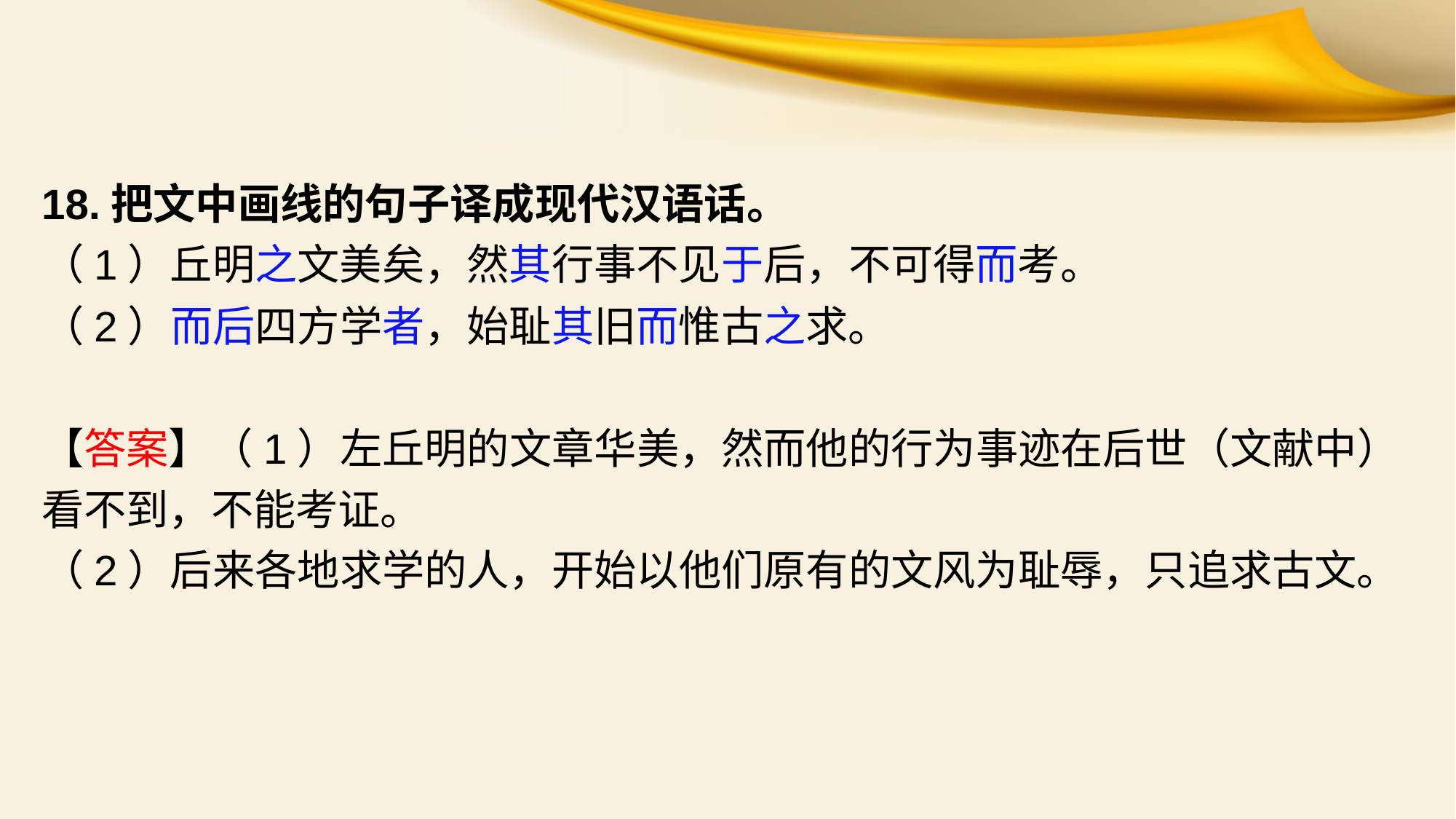

18.把文中画线的句子译成现代汉语话。
（1）丘明之文美矣，然其行事不见于后，不可得而考。
（2）而后四方学者，始耻其旧而惟古之求。

【答案】（1）左丘明的文章华美，然而他的行为事迹在后世（文献中）看不到，不能考证。
（2）后来各地求学的人，开始以他们原有的文风为耻辱，只追求古文。